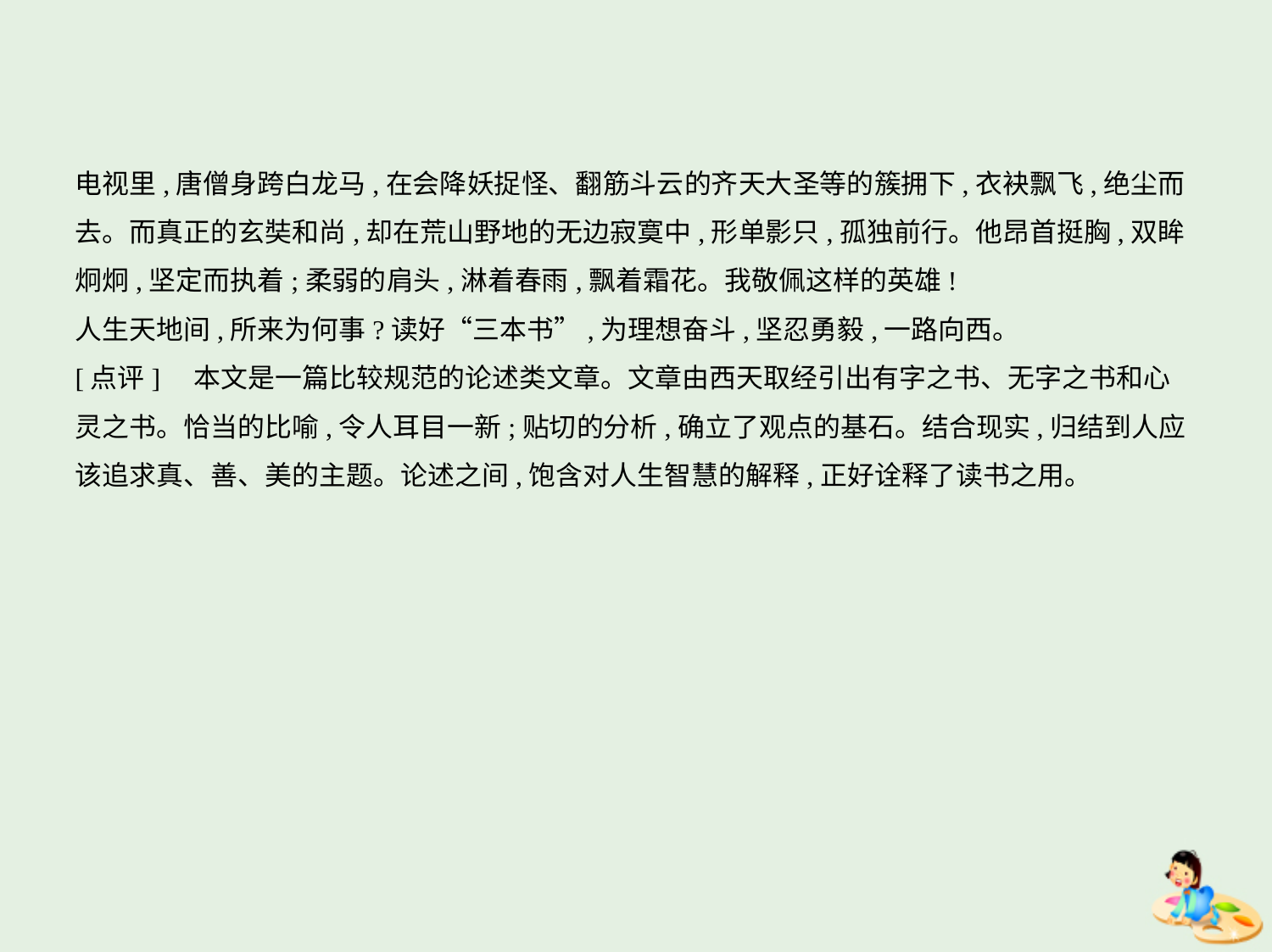

电视里,唐僧身跨白龙马,在会降妖捉怪、翻筋斗云的齐天大圣等的簇拥下,衣袂飘飞,绝尘而
去。而真正的玄奘和尚,却在荒山野地的无边寂寞中,形单影只,孤独前行。他昂首挺胸,双眸
炯炯,坚定而执着;柔弱的肩头,淋着春雨,飘着霜花。我敬佩这样的英雄!
人生天地间,所来为何事?读好“三本书”,为理想奋斗,坚忍勇毅,一路向西。
[点评]　本文是一篇比较规范的论述类文章。文章由西天取经引出有字之书、无字之书和心
灵之书。恰当的比喻,令人耳目一新;贴切的分析,确立了观点的基石。结合现实,归结到人应
该追求真、善、美的主题。论述之间,饱含对人生智慧的解释,正好诠释了读书之用。